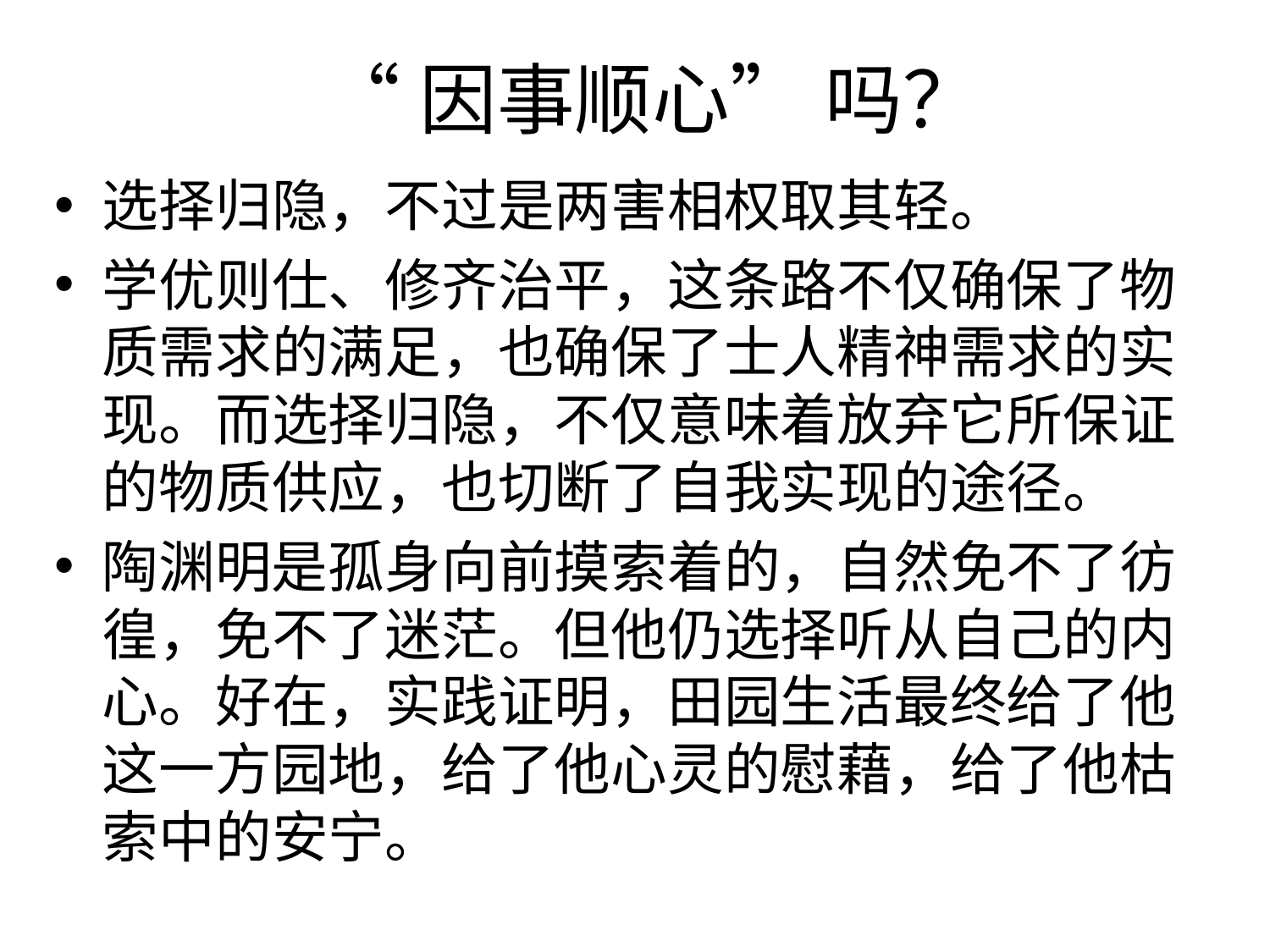

# “因事顺心” 吗？
选择归隐，不过是两害相权取其轻。
学优则仕、修齐治平，这条路不仅确保了物质需求的满足，也确保了士人精神需求的实现。而选择归隐，不仅意味着放弃它所保证的物质供应，也切断了自我实现的途径。
陶渊明是孤身向前摸索着的，自然免不了彷徨，免不了迷茫。但他仍选择听从自己的内心。好在，实践证明，田园生活最终给了他这一方园地，给了他心灵的慰藉，给了他枯索中的安宁。